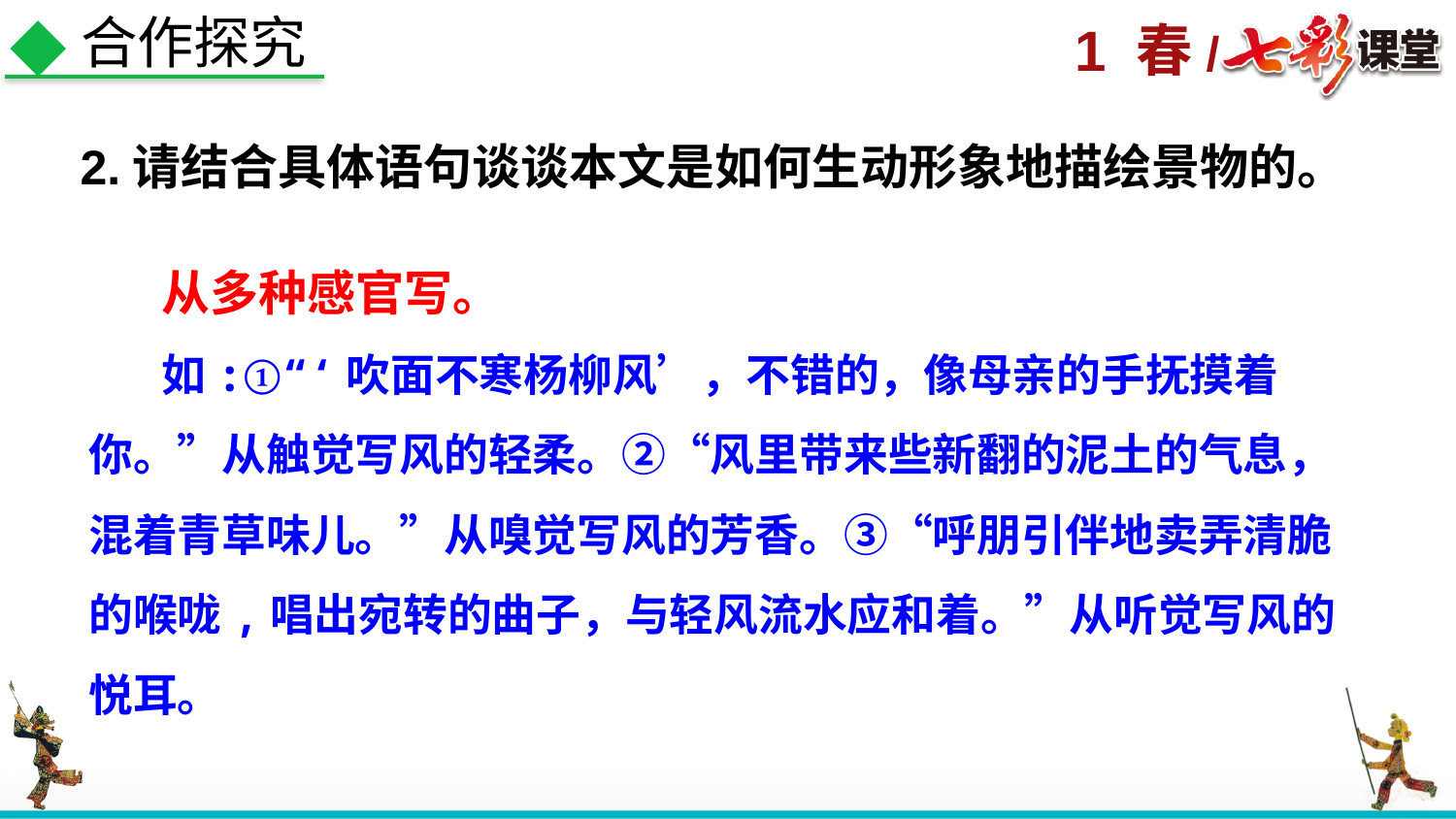

合作探究

2.请结合具体语句谈谈本文是如何生动形象地描绘景物的。
从多种感官写。
如:①“‘吹面不寒杨柳风’，不错的，像母亲的手抚摸着你。”从触觉写风的轻柔。②“风里带来些新翻的泥土的气息，混着青草味儿。”从嗅觉写风的芳香。③“呼朋引伴地卖弄清脆的喉咙,唱出宛转的曲子，与轻风流水应和着。”从听觉写风的悦耳。